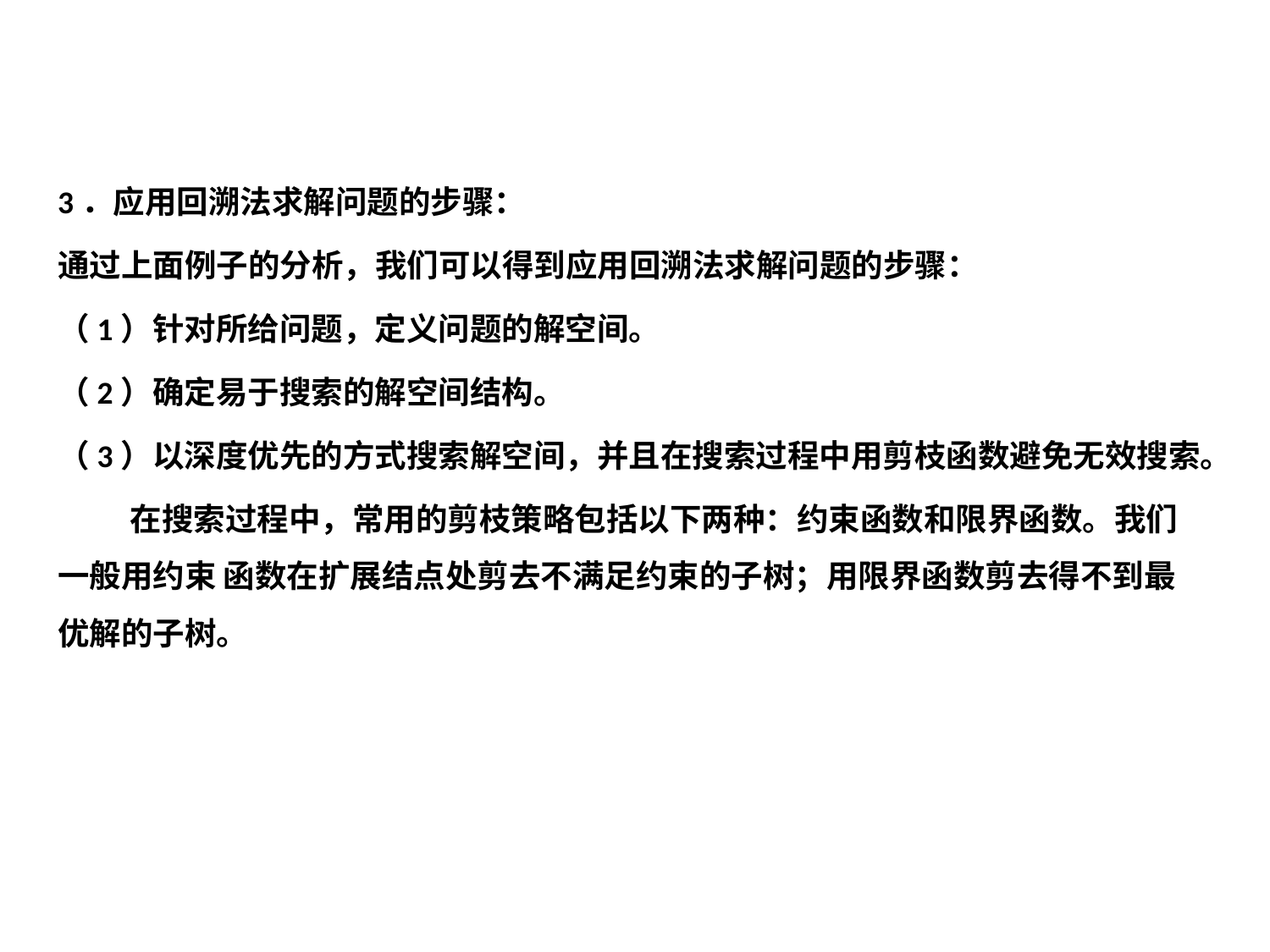

3．应用回溯法求解问题的步骤：
通过上面例子的分析，我们可以得到应用回溯法求解问题的步骤：
（1）针对所给问题，定义问题的解空间。
（2）确定易于搜索的解空间结构。
（3）以深度优先的方式搜索解空间，并且在搜索过程中用剪枝函数避免无效搜索。
         在搜索过程中，常用的剪枝策略包括以下两种：约束函数和限界函数。我们一般用约束 函数在扩展结点处剪去不满足约束的子树；用限界函数剪去得不到最优解的子树。